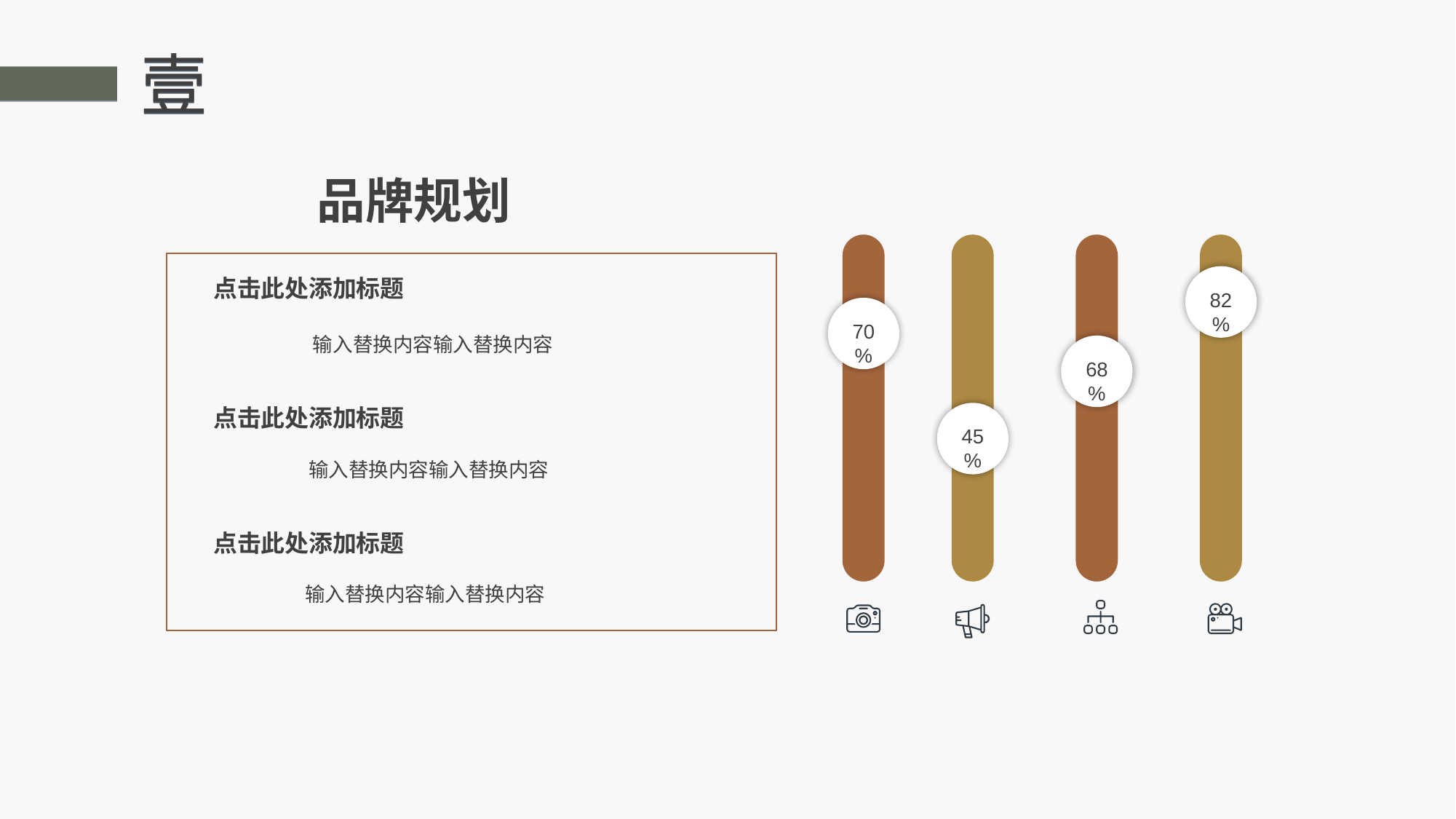

壹

壹

品牌规划

82%

70%

68%

45%

点击此处添加标题
输入替换内容输入替换内容
点击此处添加标题
输入替换内容输入替换内容
点击此处添加标题
输入替换内容输入替换内容